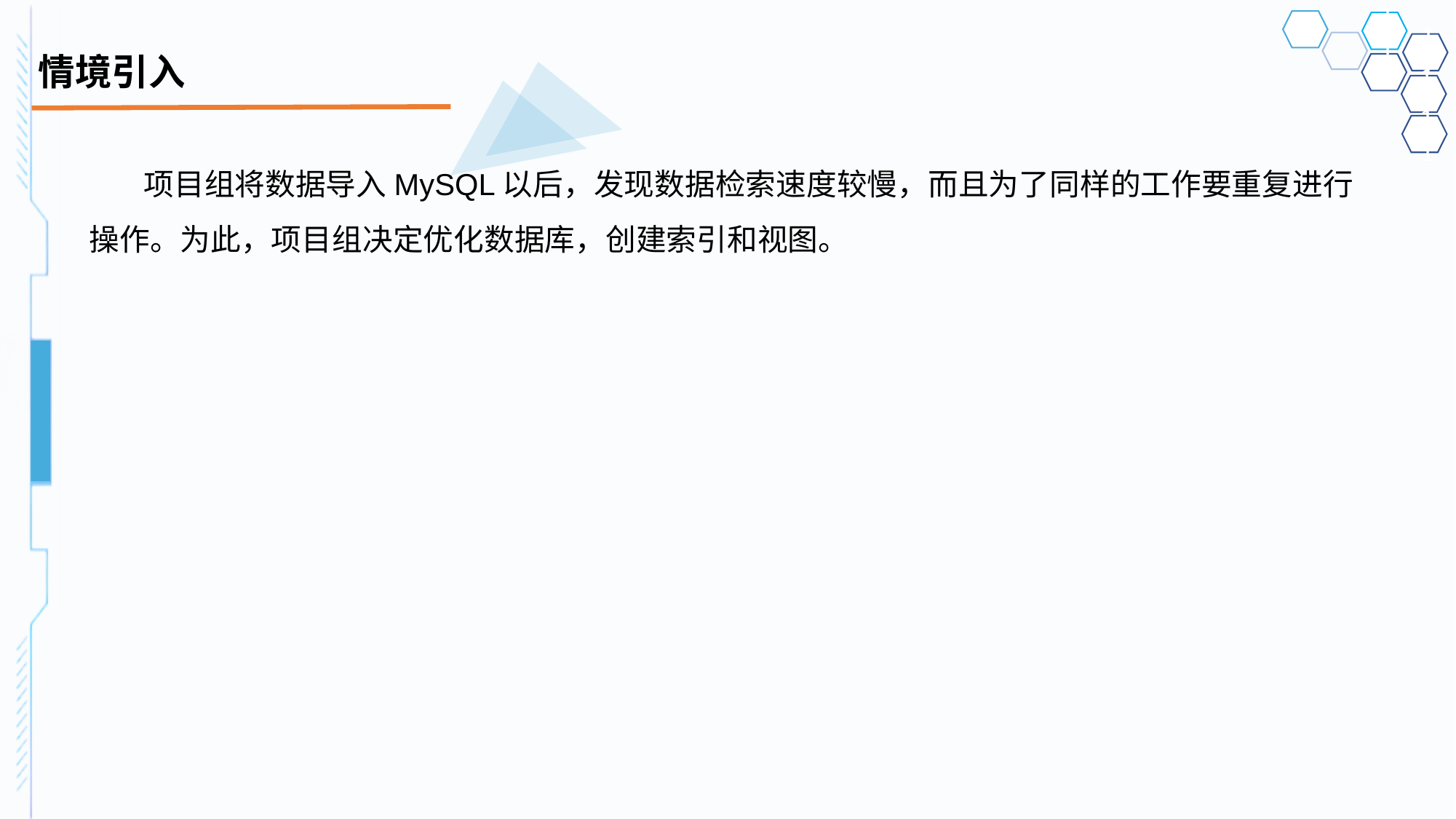

# 情境引入

项目组将数据导入MySQL以后，发现数据检索速度较慢，而且为了同样的工作要重复进行操作。为此，项目组决定优化数据库，创建索引和视图。